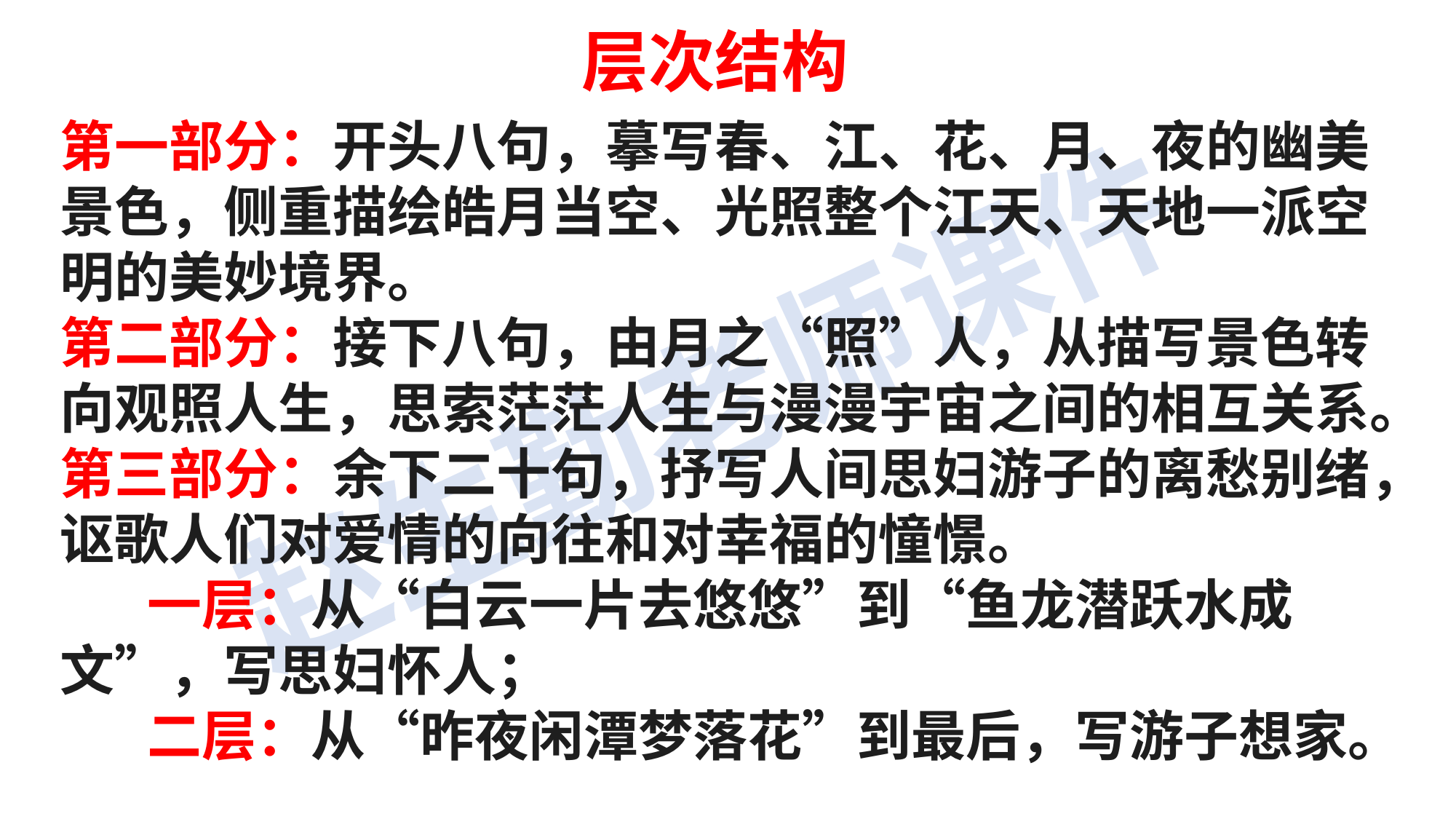

层次结构
第一部分：开头八句，摹写春、江、花、月、夜的幽美景色，侧重描绘皓月当空、光照整个江天、天地一派空明的美妙境界。
第二部分：接下八句，由月之“照”人，从描写景色转向观照人生，思索茫茫人生与漫漫宇宙之间的相互关系。
第三部分：余下二十句，抒写人间思妇游子的离愁别绪，讴歌人们对爱情的向往和对幸福的憧憬。
      一层：从“白云一片去悠悠”到“鱼龙潜跃水成文”，写思妇怀人；
      二层：从“昨夜闲潭梦落花”到最后，写游子想家。